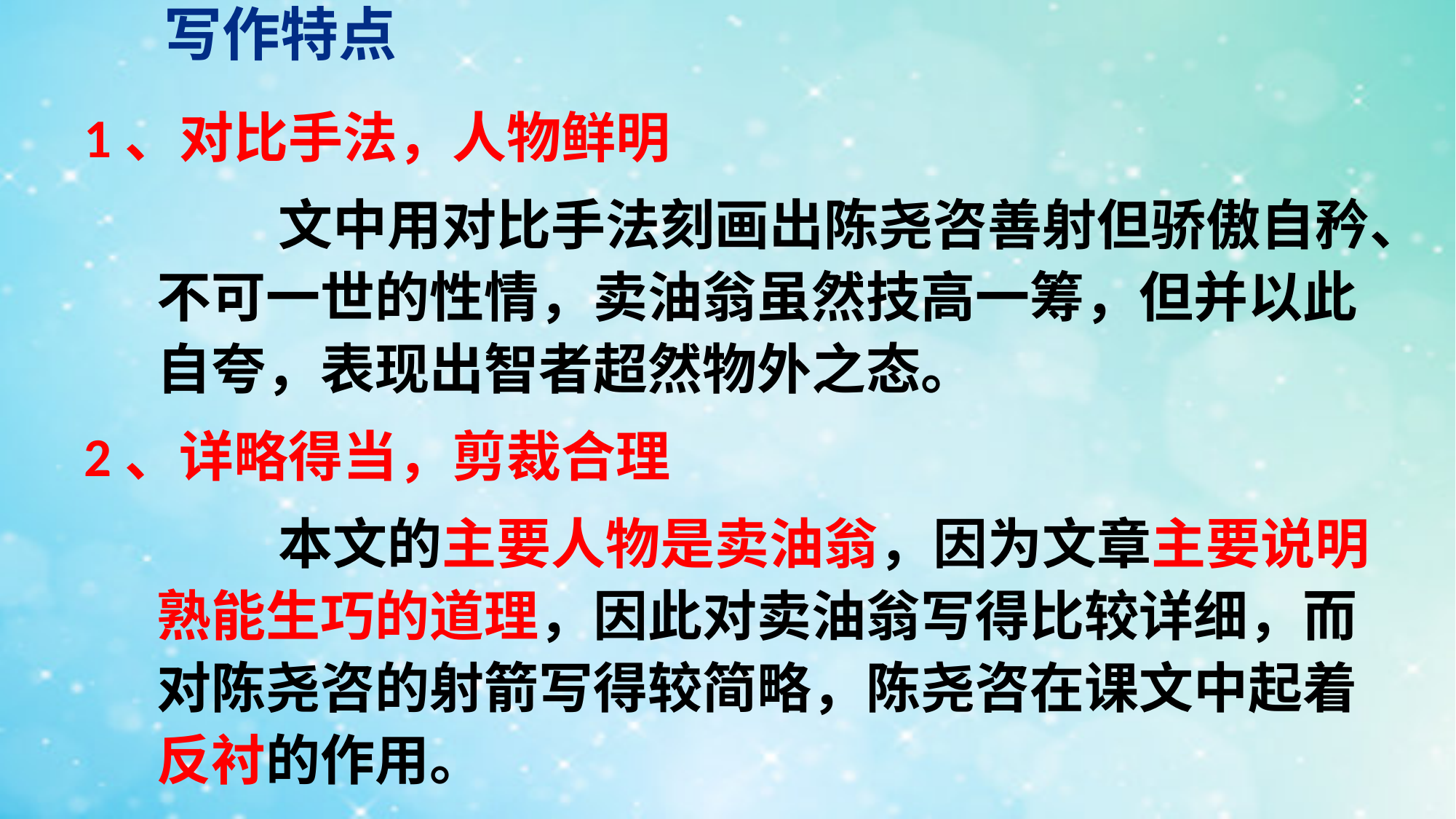

# 写作特点
1、对比手法，人物鲜明
            文中用对比手法刻画出陈尧咨善射但骄傲自矜、不可一世的性情，卖油翁虽然技高一筹，但并以此自夸，表现出智者超然物外之态。
2、详略得当，剪裁合理
            本文的主要人物是卖油翁，因为文章主要说明熟能生巧的道理，因此对卖油翁写得比较详细，而对陈尧咨的射箭写得较简略，陈尧咨在课文中起着反衬的作用。